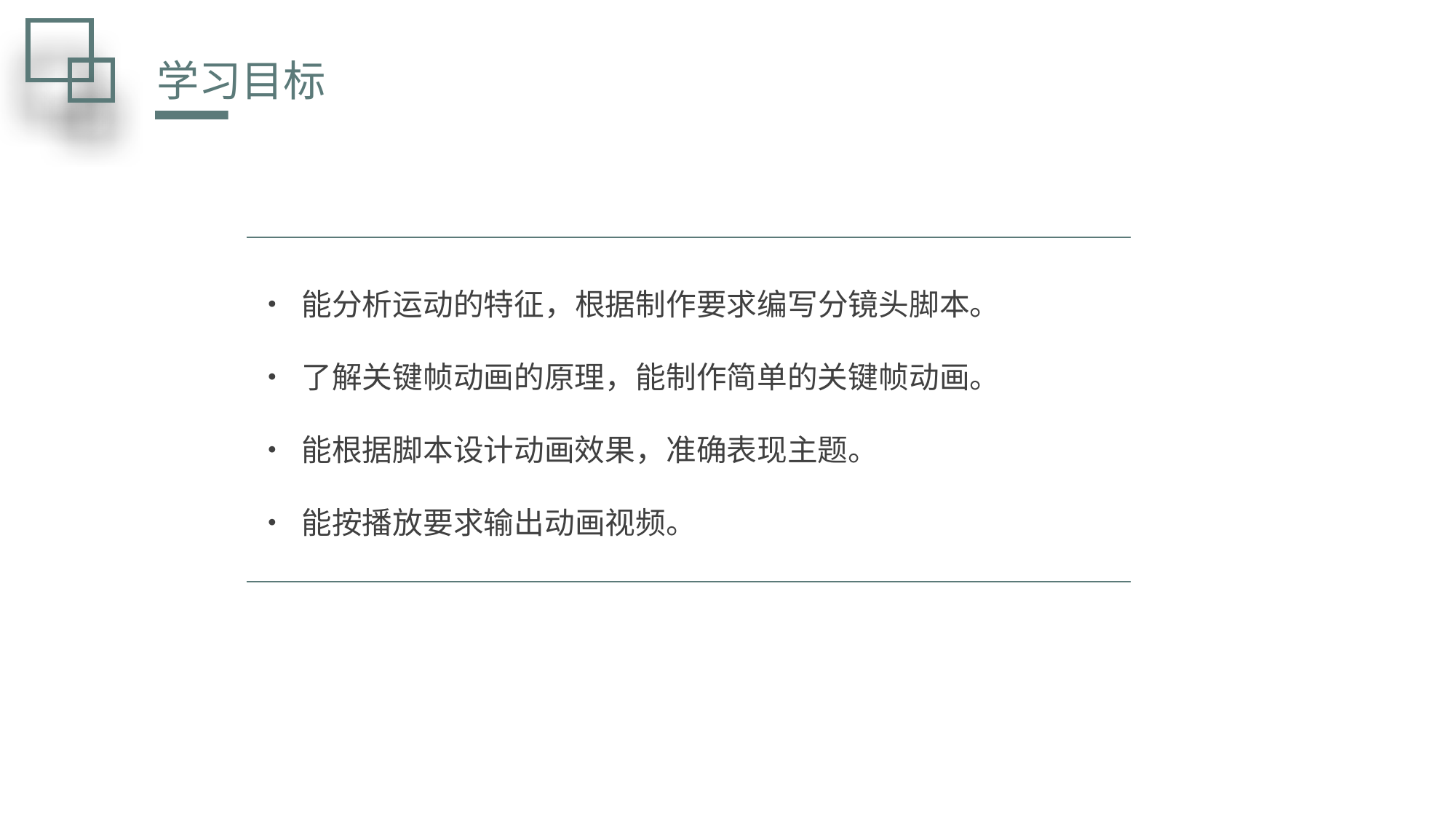

学习目标

• 能分析运动的特征，根据制作要求编写分镜头脚本。

• 了解关键帧动画的原理，能制作简单的关键帧动画。

• 能根据脚本设计动画效果，准确表现主题。

• 能按播放要求输出动画视频。